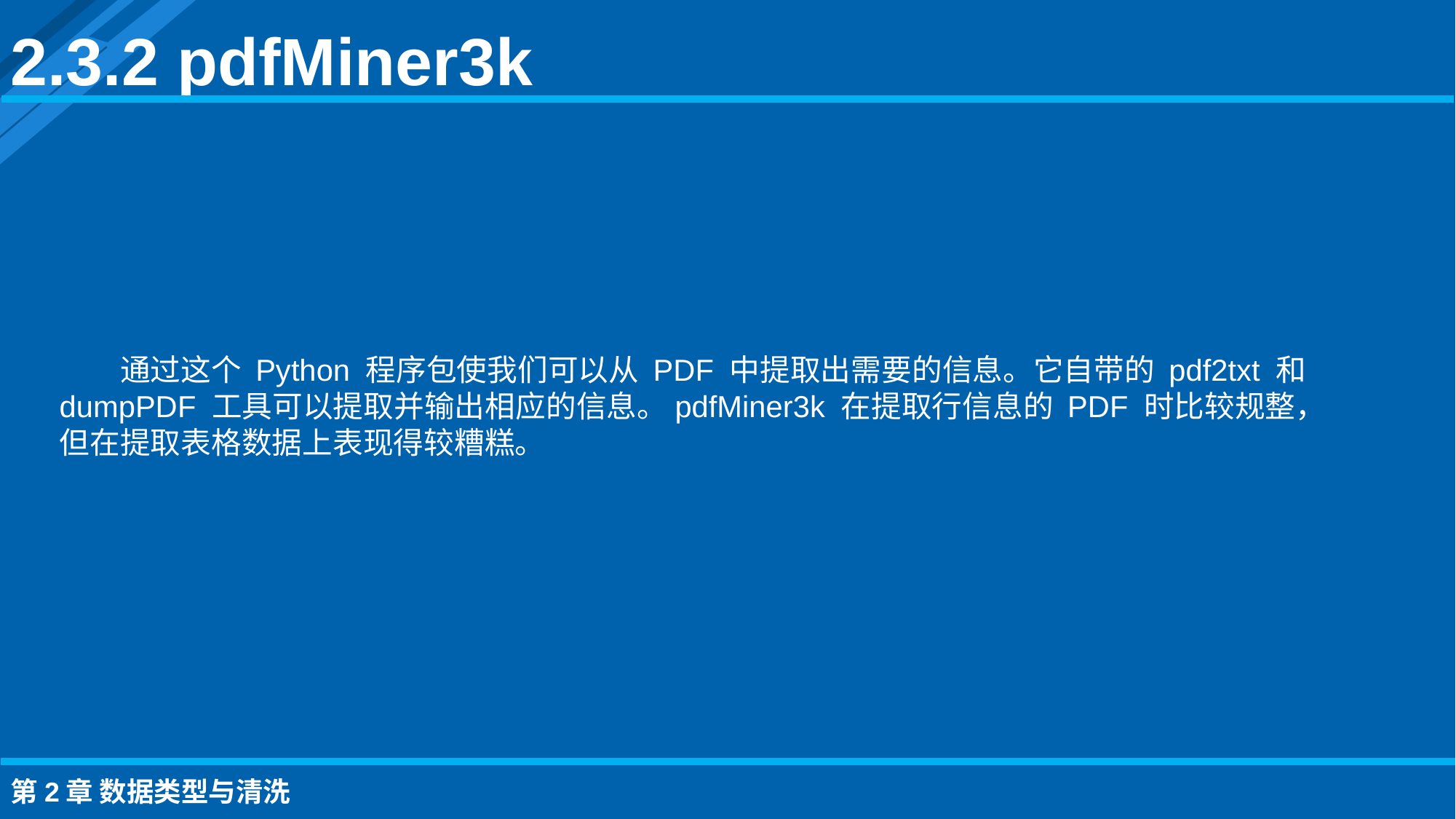

2.3.2 pdfMiner3k

通过这个 Python 程序包使我们可以从 PDF 中提取出需要的信息。它自带的 pdf2txt 和dumpPDF 工具可以提取并输出相应的信息。pdfMiner3k 在提取行信息的 PDF 时比较规整，但在提取表格数据上表现得较糟糕。
第2章 数据类型与清洗